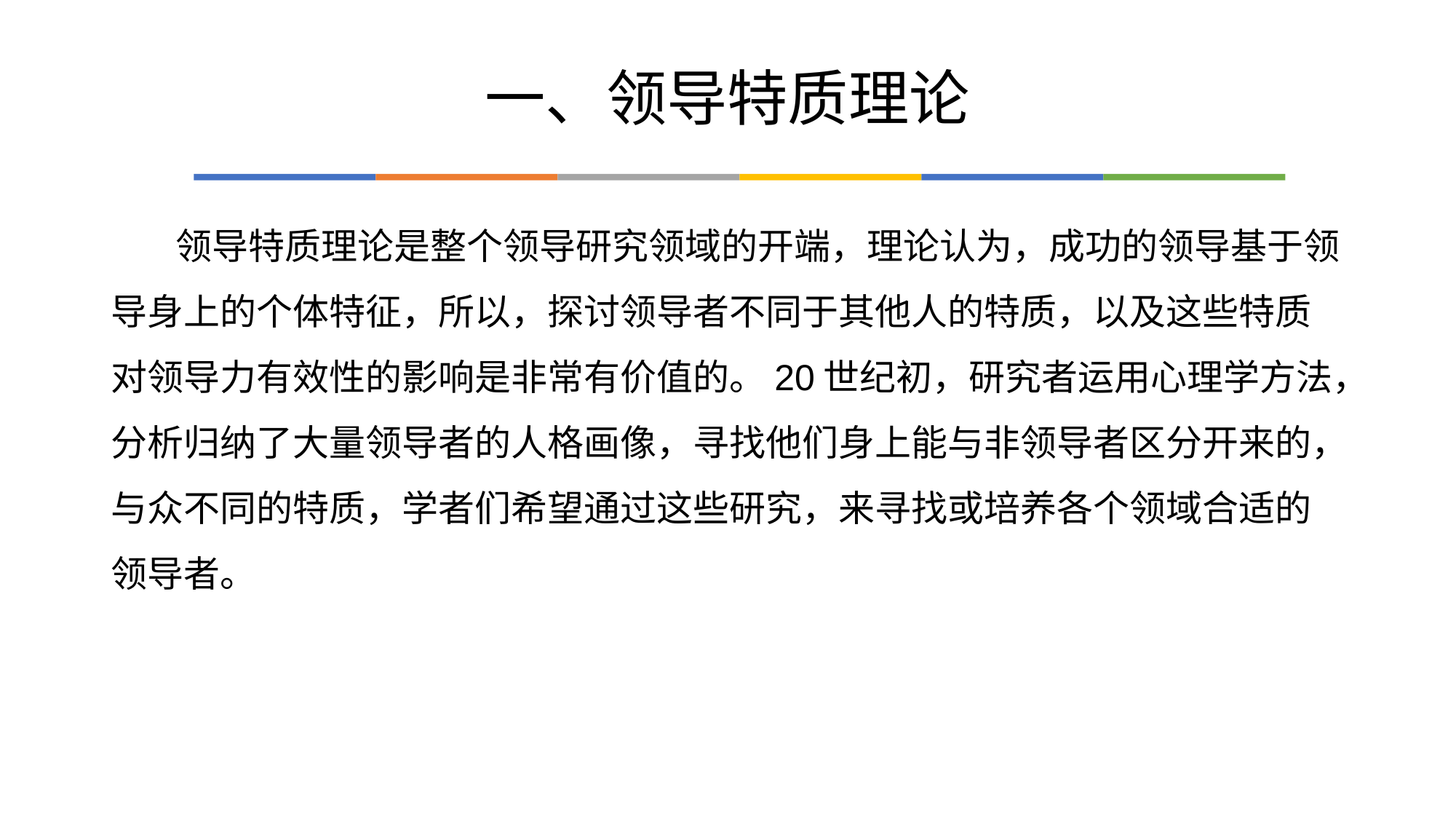

# 一、领导特质理论
领导特质理论是整个领导研究领域的开端，理论认为，成功的领导基于领导身上的个体特征，所以，探讨领导者不同于其他人的特质，以及这些特质对领导力有效性的影响是非常有价值的。20世纪初，研究者运用心理学方法，分析归纳了大量领导者的人格画像，寻找他们身上能与非领导者区分开来的，与众不同的特质，学者们希望通过这些研究，来寻找或培养各个领域合适的领导者。